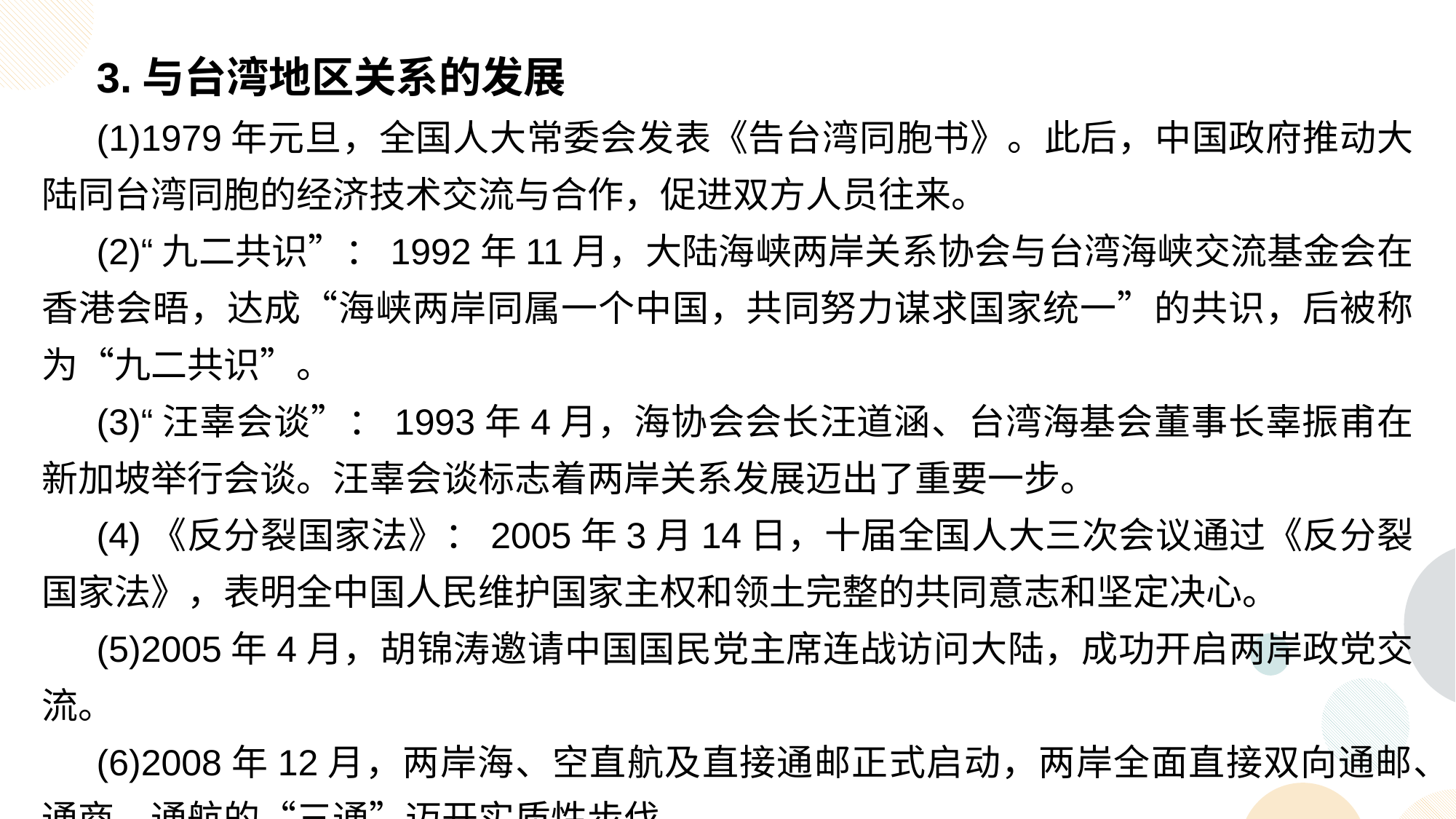

3.与台湾地区关系的发展
(1)1979年元旦，全国人大常委会发表《告台湾同胞书》。此后，中国政府推动大陆同台湾同胞的经济技术交流与合作，促进双方人员往来。
(2)“九二共识”：1992年11月，大陆海峡两岸关系协会与台湾海峡交流基金会在香港会晤，达成“海峡两岸同属一个中国，共同努力谋求国家统一”的共识，后被称为“九二共识”。
(3)“汪辜会谈”：1993年4月，海协会会长汪道涵、台湾海基会董事长辜振甫在新加坡举行会谈。汪辜会谈标志着两岸关系发展迈出了重要一步。
(4)《反分裂国家法》：2005年3月14日，十届全国人大三次会议通过《反分裂国家法》，表明全中国人民维护国家主权和领土完整的共同意志和坚定决心。
(5)2005年4月，胡锦涛邀请中国国民党主席连战访问大陆，成功开启两岸政党交流。
(6)2008年12月，两岸海、空直航及直接通邮正式启动，两岸全面直接双向通邮、通商、通航的“三通”迈开实质性步伐。